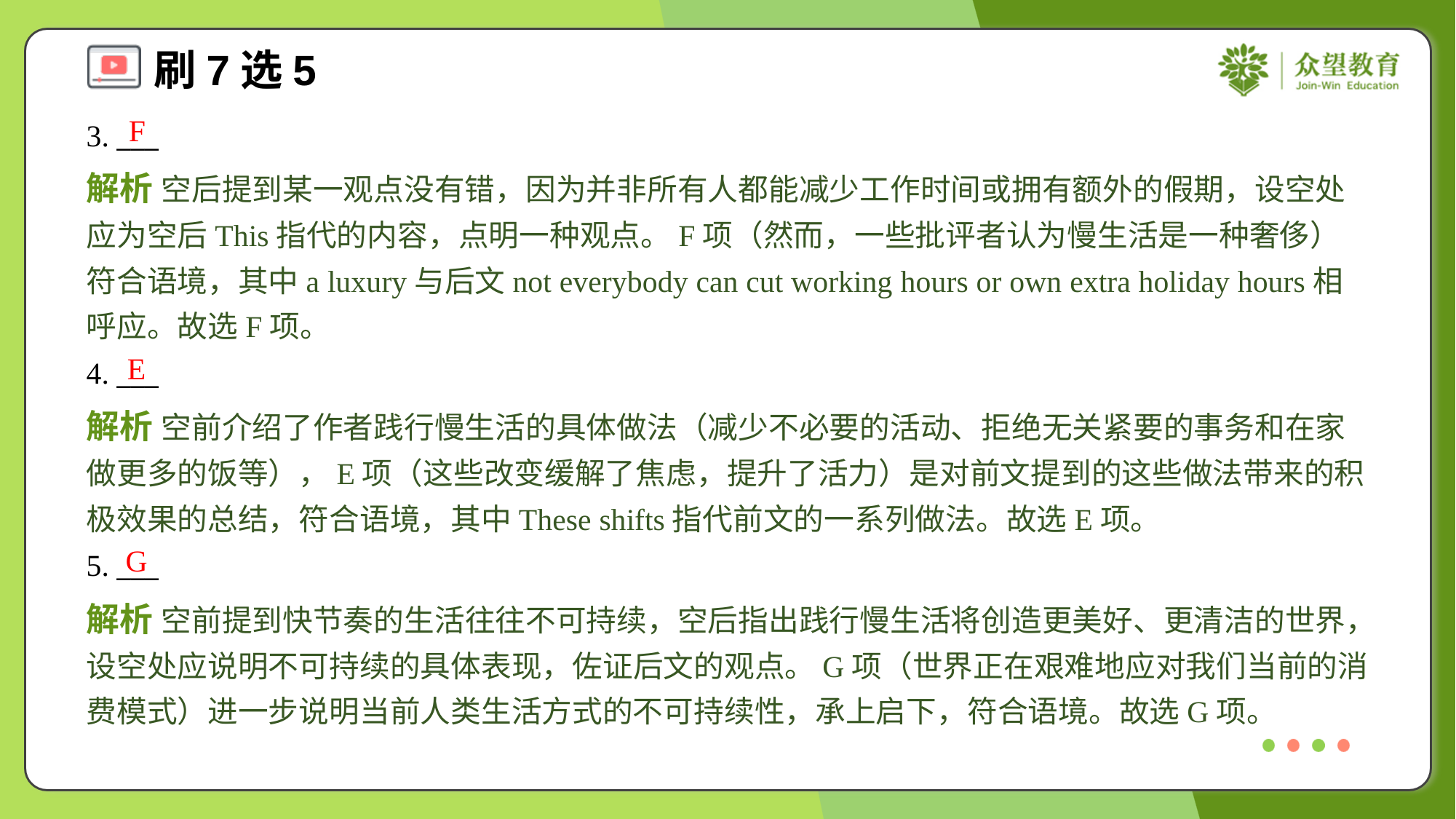

F
3. ___
解析 空后提到某一观点没有错，因为并非所有人都能减少工作时间或拥有额外的假期，设空处应为空后This指代的内容，点明一种观点。F项（然而，一些批评者认为慢生活是一种奢侈）符合语境，其中a luxury与后文not everybody can cut working hours or own extra holiday hours相呼应。故选F项。
E
4. ___
解析 空前介绍了作者践行慢生活的具体做法（减少不必要的活动、拒绝无关紧要的事务和在家做更多的饭等），E项（这些改变缓解了焦虑，提升了活力）是对前文提到的这些做法带来的积极效果的总结，符合语境，其中These shifts指代前文的一系列做法。故选E项。
G
5. ___
解析 空前提到快节奏的生活往往不可持续，空后指出践行慢生活将创造更美好、更清洁的世界，设空处应说明不可持续的具体表现，佐证后文的观点。G项（世界正在艰难地应对我们当前的消费模式）进一步说明当前人类生活方式的不可持续性，承上启下，符合语境。故选G项。